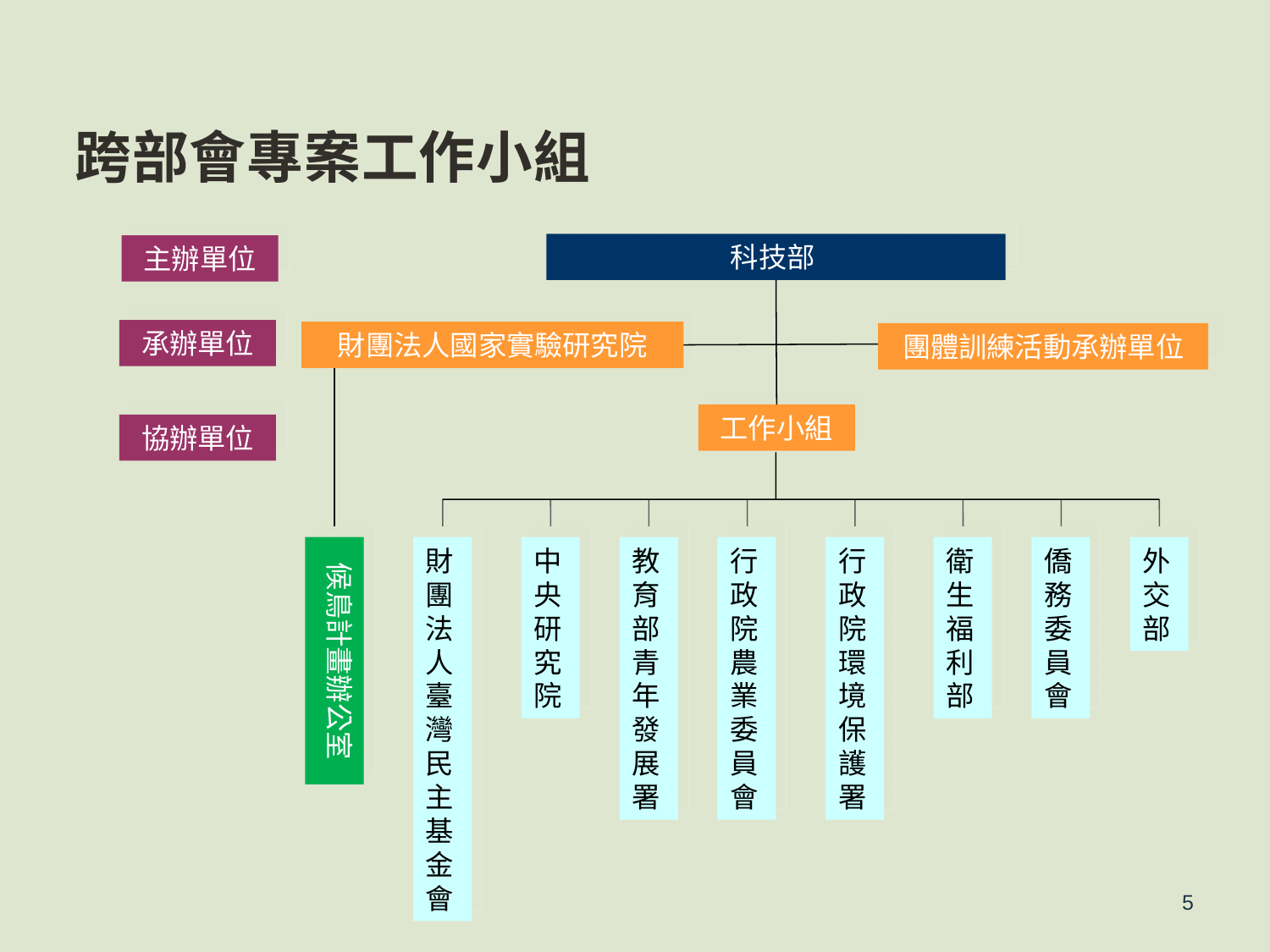

# 跨部會專案工作小組
科技部
主辦單位
承辦單位
財團法人國家實驗研究院
工作小組
協辦單位

 候鳥計畫辦公室
財團法人臺灣民主基金會
中央研究院
教育部青年發展署
行政院農業委員會
行政院環境保護署
衛生福利部
僑務委員會
外交部
團體訓練活動承辦單位
5